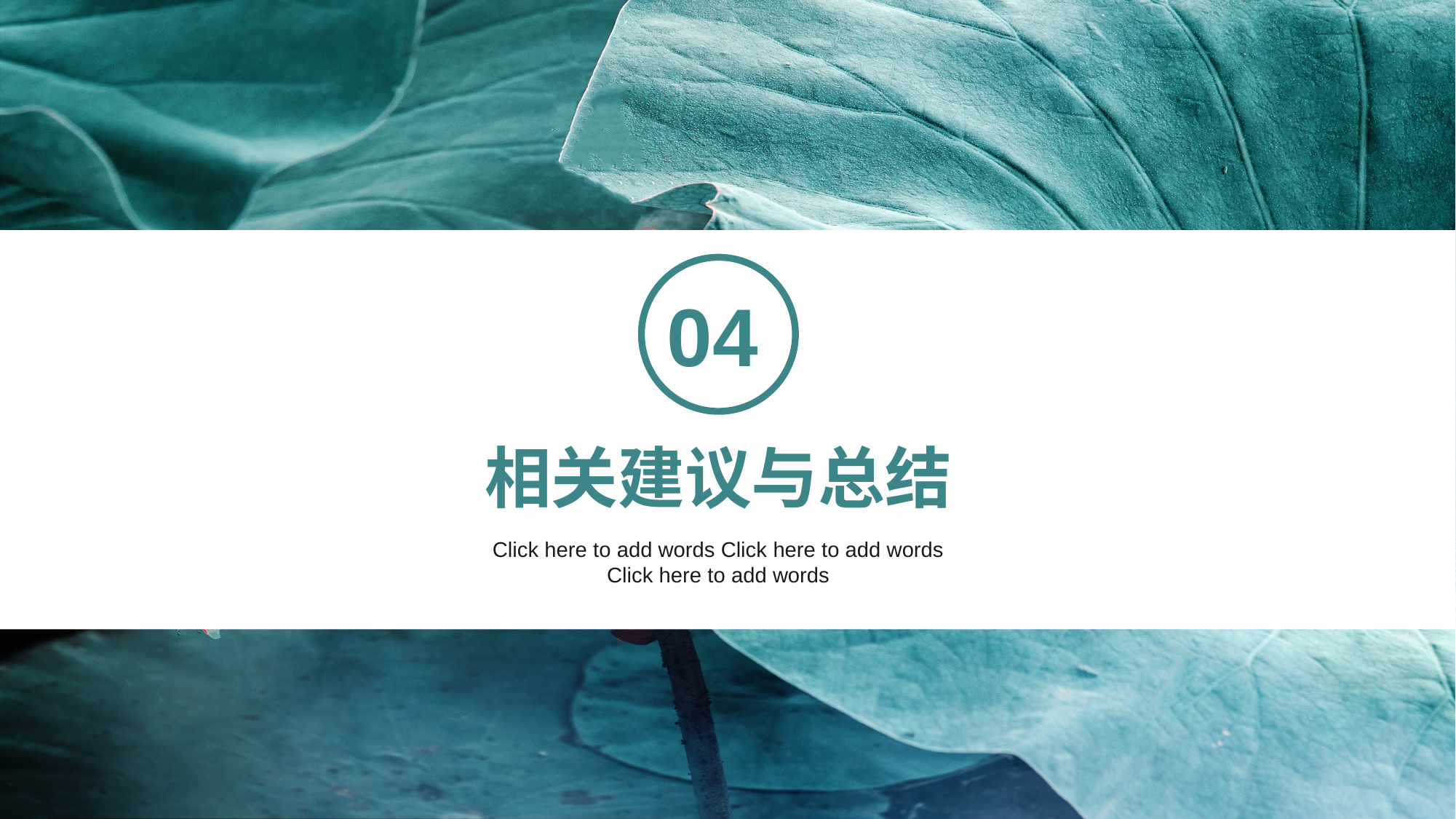

04
相关建议与总结
Click here to add words Click here to add words Click here to add words